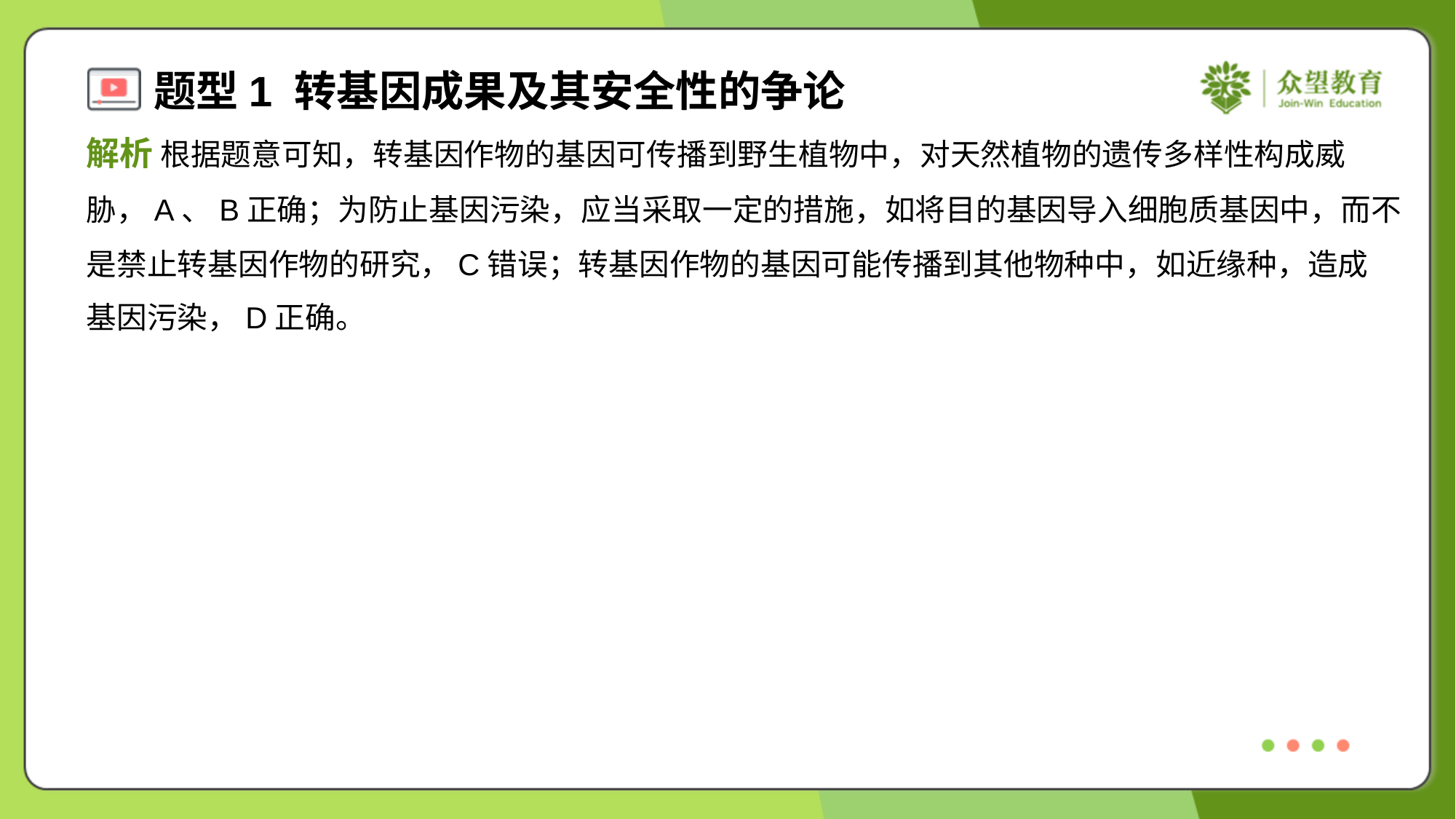

解析 根据题意可知，转基因作物的基因可传播到野生植物中，对天然植物的遗传多样性构成威
胁，A、B正确；为防止基因污染，应当采取一定的措施，如将目的基因导入细胞质基因中，而不
是禁止转基因作物的研究，C错误；转基因作物的基因可能传播到其他物种中，如近缘种，造成
基因污染，D正确。